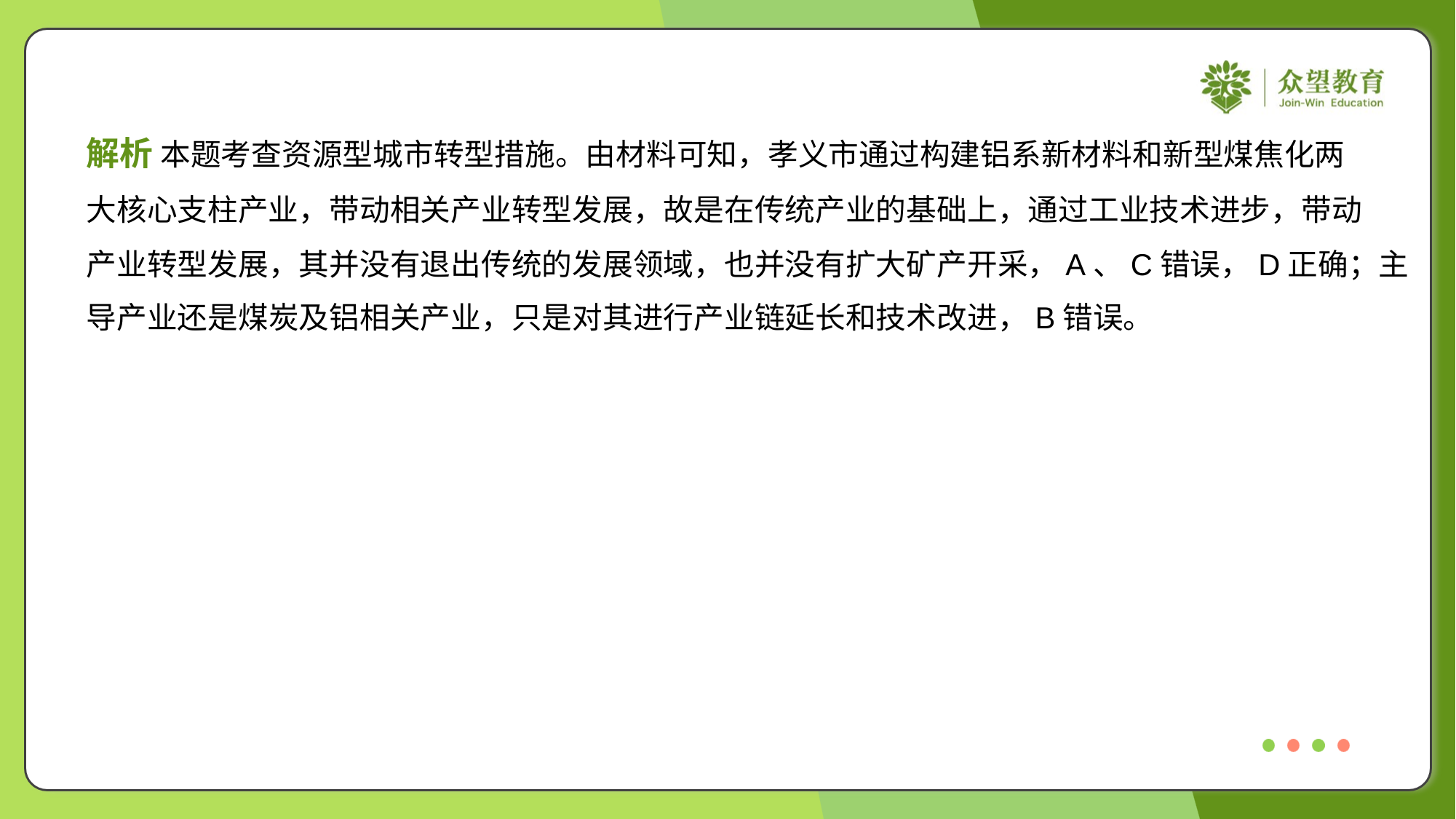

解析 本题考查资源型城市转型措施。由材料可知，孝义市通过构建铝系新材料和新型煤焦化两
大核心支柱产业，带动相关产业转型发展，故是在传统产业的基础上，通过工业技术进步，带动
产业转型发展，其并没有退出传统的发展领域，也并没有扩大矿产开采，A、C错误，D正确；主
导产业还是煤炭及铝相关产业，只是对其进行产业链延长和技术改进，B错误。